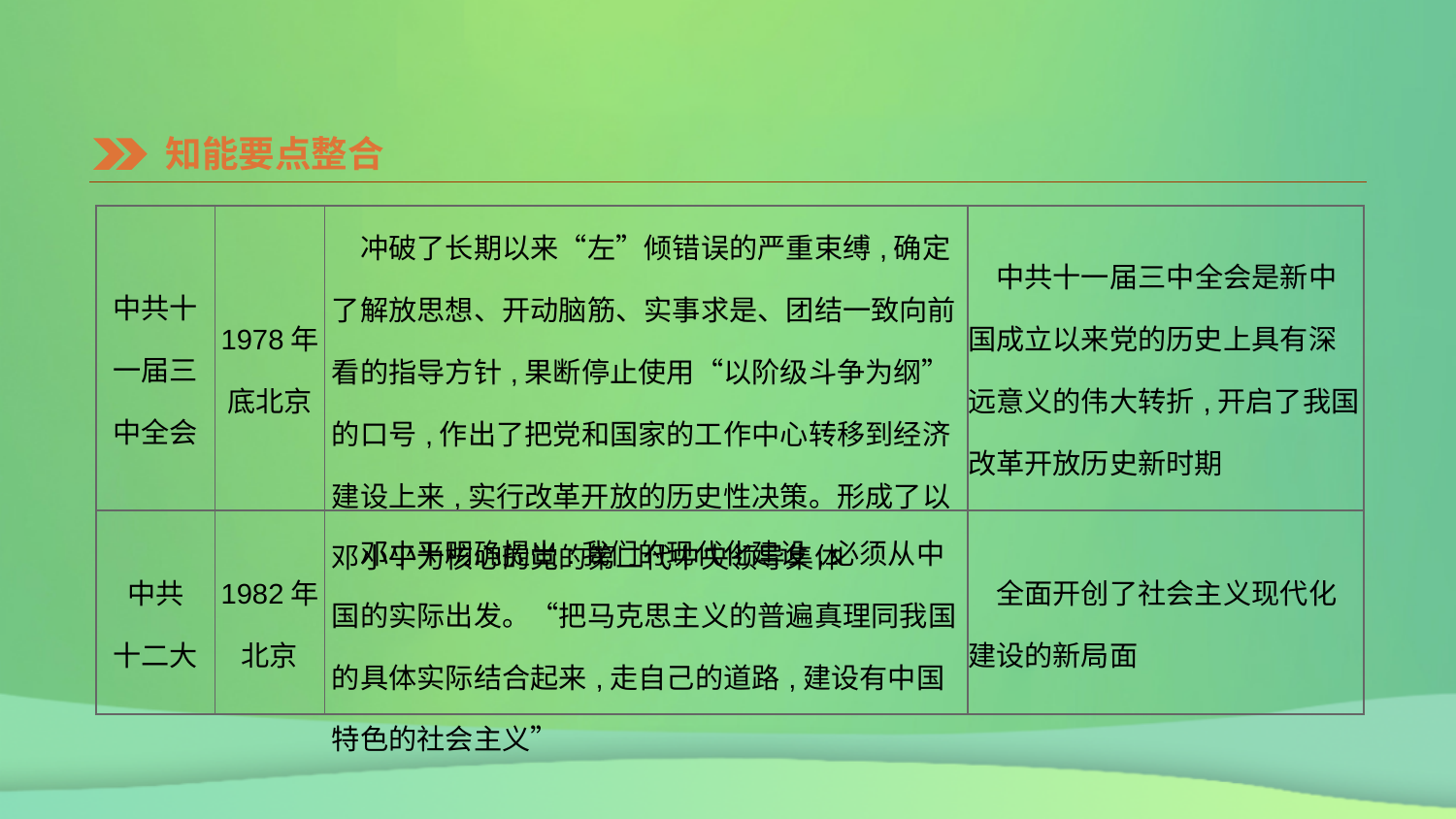

知能要点整合

| 中共十 一届三 中全会 | 1978年底北京 | 冲破了长期以来“左”倾错误的严重束缚,确定了解放思想、开动脑筋、实事求是、团结一致向前看的指导方针,果断停止使用“以阶级斗争为纲”的口号,作出了把党和国家的工作中心转移到经济建设上来,实行改革开放的历史性决策。形成了以邓小平为核心的党的第二代中央领导集体 | 中共十一届三中全会是新中国成立以来党的历史上具有深远意义的伟大转折,开启了我国改革开放历史新时期 |
| --- | --- | --- | --- |
| 中共 十二大 | 1982年北京 | 邓小平明确提出:我们的现代化建设,必须从中国的实际出发。“把马克思主义的普遍真理同我国的具体实际结合起来,走自己的道路,建设有中国特色的社会主义” | 全面开创了社会主义现代化建设的新局面 |